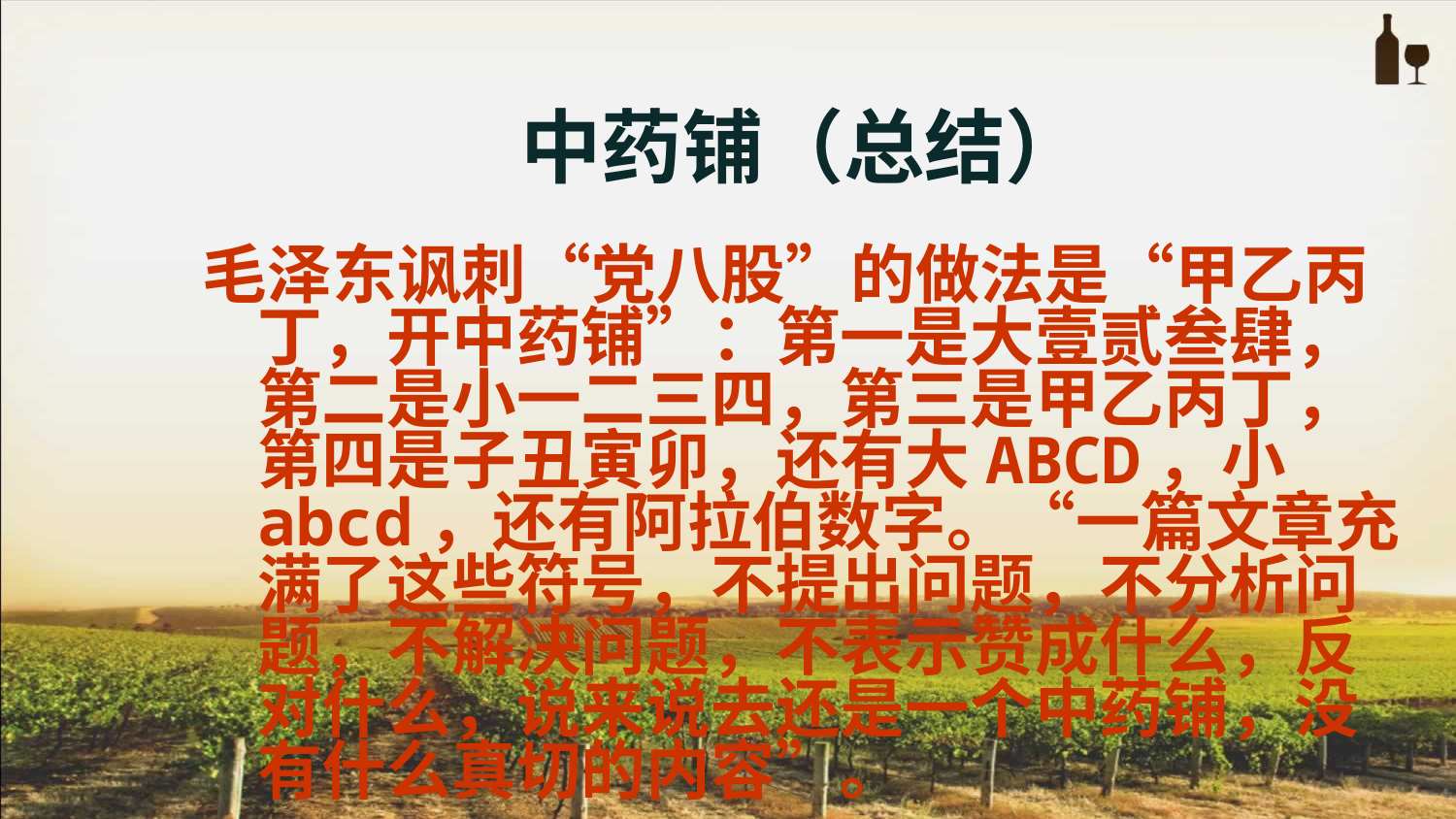

中药铺（总结）
毛泽东讽刺“党八股”的做法是“甲乙丙丁，开中药铺”：第一是大壹贰叁肆，第二是小一二三四，第三是甲乙丙丁，第四是子丑寅卯，还有大ABCD，小abcd，还有阿拉伯数字。“一篇文章充满了这些符号，不提出问题，不分析问题，不解决问题，不表示赞成什么，反对什么，说来说去还是一个中药铺，没有什么真切的内容”。